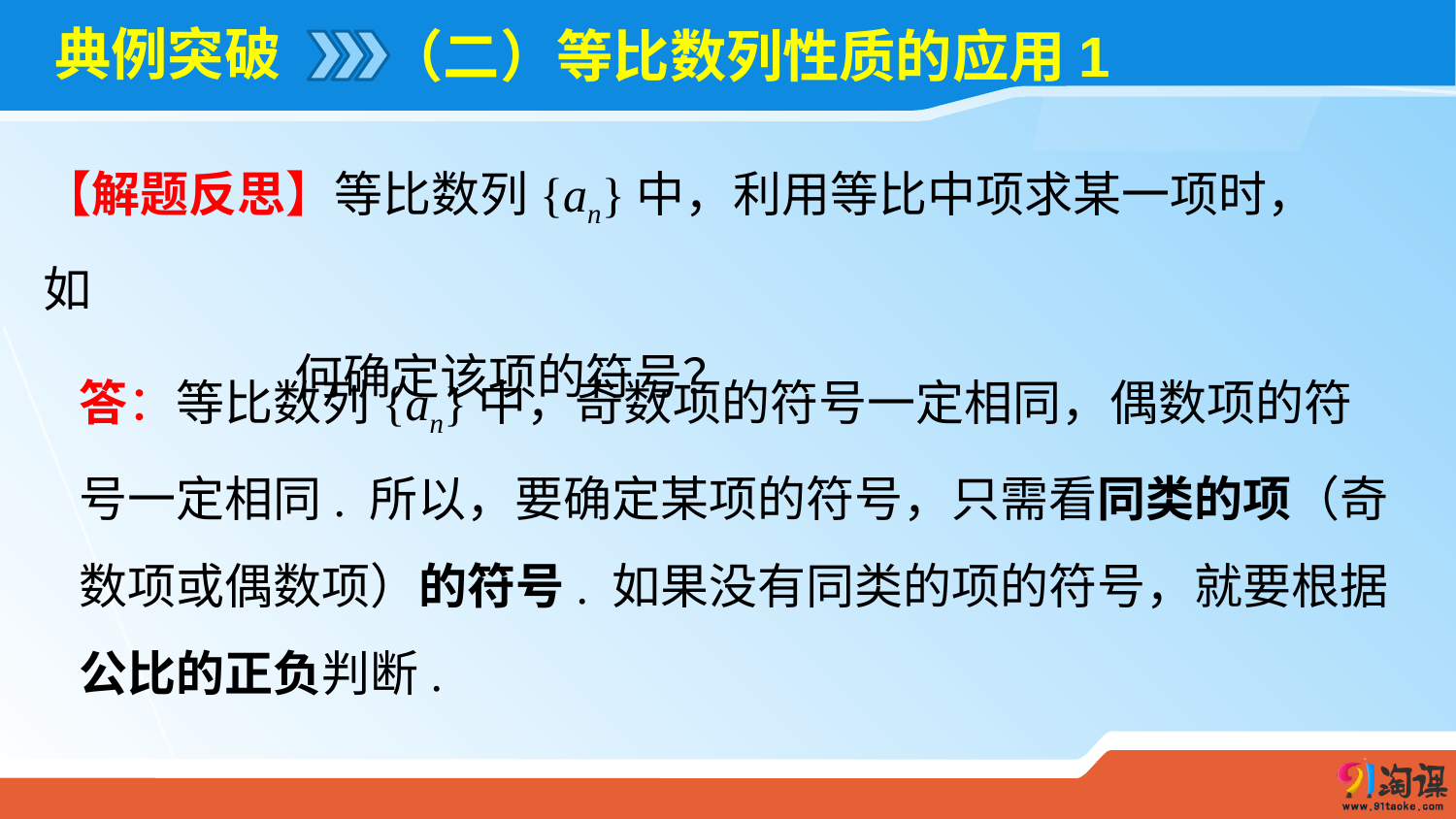

# 典例突破
（二）等比数列性质的应用1
【解题反思】等比数列{an}中，利用等比中项求某一项时，如
                      何确定该项的符号？

答：等比数列{an}中，奇数项的符号一定相同，偶数项的符号一定相同. 所以，要确定某项的符号，只需看同类的项（奇数项或偶数项）的符号. 如果没有同类的项的符号，就要根据公比的正负判断.